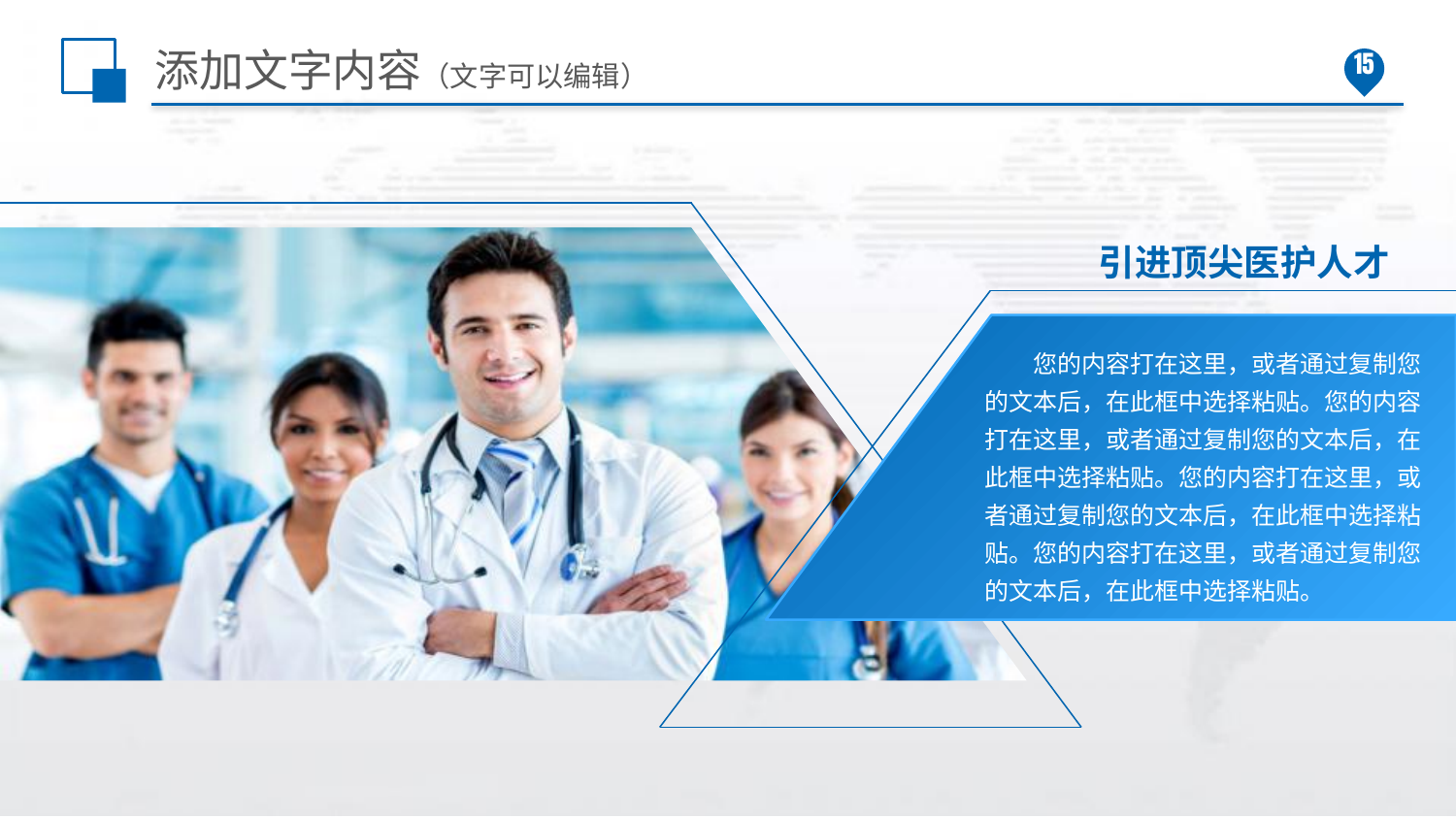

# 添加文字内容（文字可以编辑）
15

引进顶尖医护人才

        您的内容打在这里，或者通过复制您的文本后，在此框中选择粘贴。您的内容打在这里，或者通过复制您的文本后，在此框中选择粘贴。您的内容打在这里，或者通过复制您的文本后，在此框中选择粘贴。您的内容打在这里，或者通过复制您的文本后，在此框中选择粘贴。